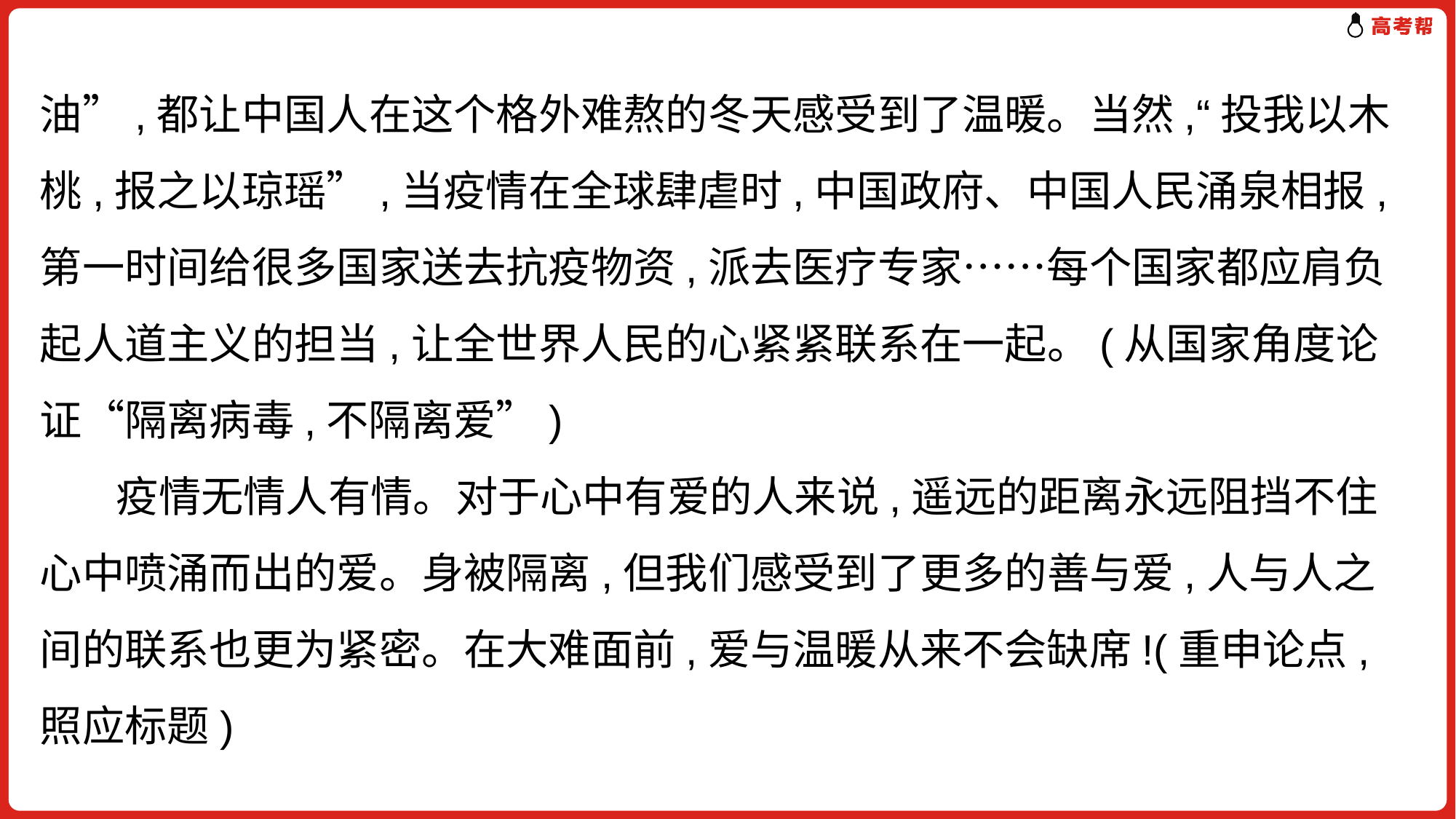

油”,都让中国人在这个格外难熬的冬天感受到了温暖。当然,“投我以木桃,报之以琼瑶”,当疫情在全球肆虐时,中国政府、中国人民涌泉相报,第一时间给很多国家送去抗疫物资,派去医疗专家……每个国家都应肩负起人道主义的担当,让全世界人民的心紧紧联系在一起。(从国家角度论证“隔离病毒,不隔离爱”)
       疫情无情人有情。对于心中有爱的人来说,遥远的距离永远阻挡不住心中喷涌而出的爱。身被隔离,但我们感受到了更多的善与爱,人与人之间的联系也更为紧密。在大难面前,爱与温暖从来不会缺席!(重申论点,照应标题)